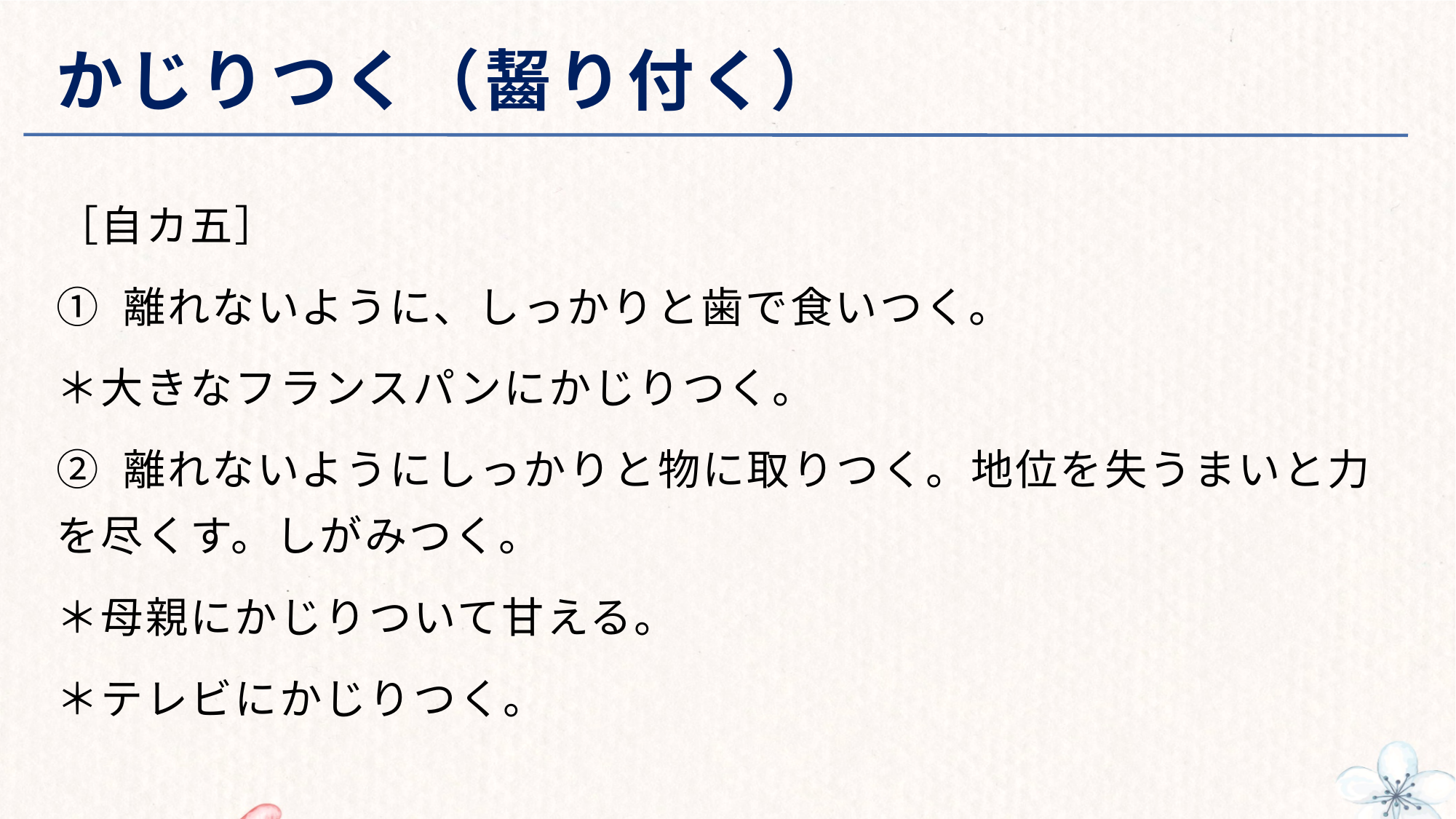

# かじりつく（齧り付く）
［自カ五］
① 離れないように、しっかりと歯で食いつく。
＊大きなフランスパンにかじりつく。
② 離れないようにしっかりと物に取りつく。地位を失うまいと力を尽くす。しがみつく。
＊母親にかじりついて甘える。
＊テレビにかじりつく。